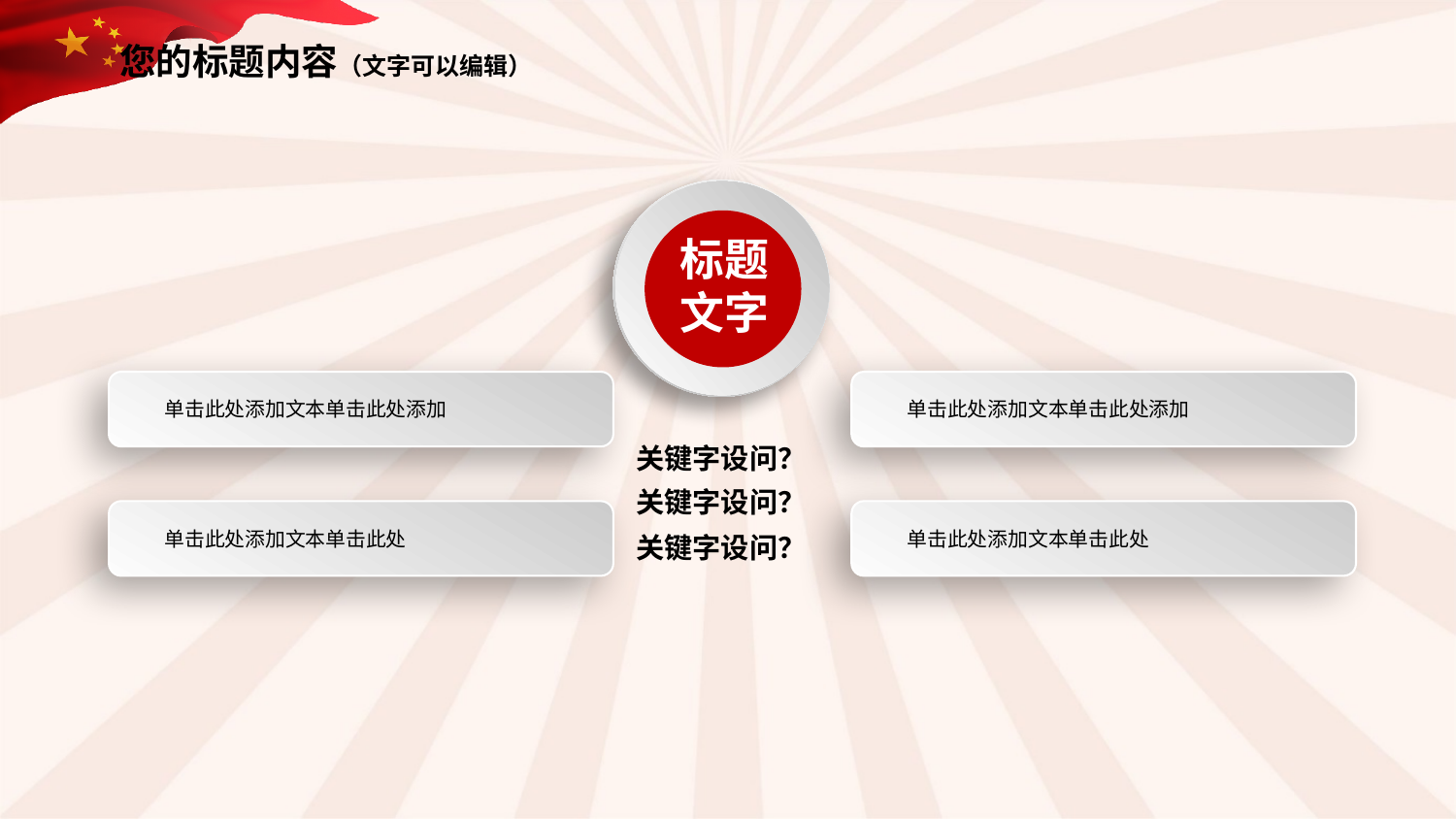

您的标题内容（文字可以编辑）

标题
文字

单击此处添加文本单击此处添加
单击此处添加文本单击此处添加
关键字设问？
关键字设问？

单击此处添加文本单击此处
单击此处添加文本单击此处
关键字设问？